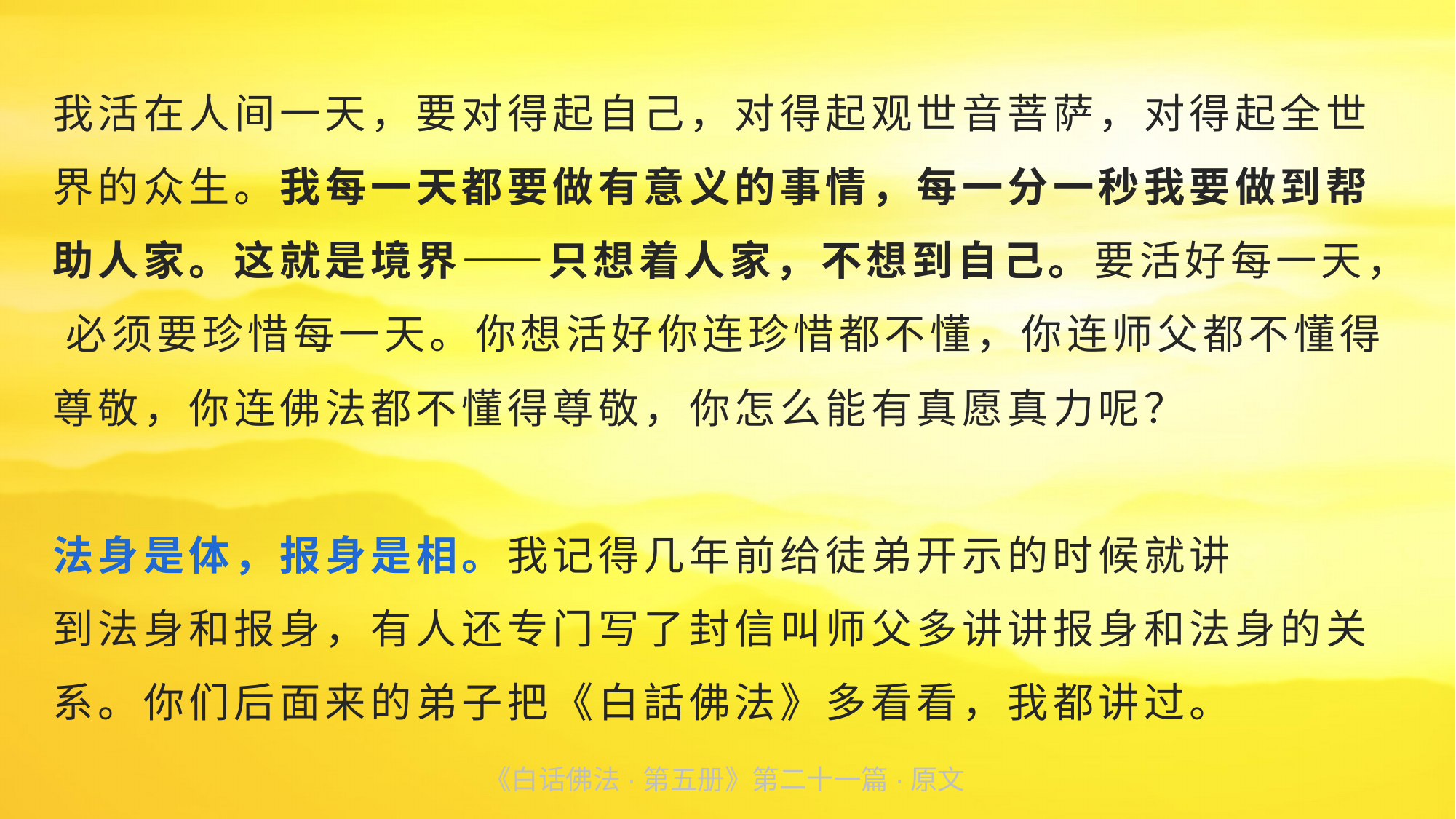

我活在人间一天，要对得起自己，对得起观世音菩萨，对得起全世界的众生。我每一天都要做有意义的事情，每一分一秒我要做到帮助人家。这就是境界——只想着人家，不想到自己。要活好每一天， 必须要珍惜每一天。你想活好你连珍惜都不懂，你连师父都不懂得尊敬，你连佛法都不懂得尊敬，你怎么能有真愿真力呢？

法身是体，报身是相。我记得几年前给徒弟开示的时候就讲
到法身和报身，有人还专门写了封信叫师父多讲讲报身和法身的关系。你们后面来的弟子把《白話佛法》多看看，我都讲过。
《白话佛法·第五册》第二十一篇·原文